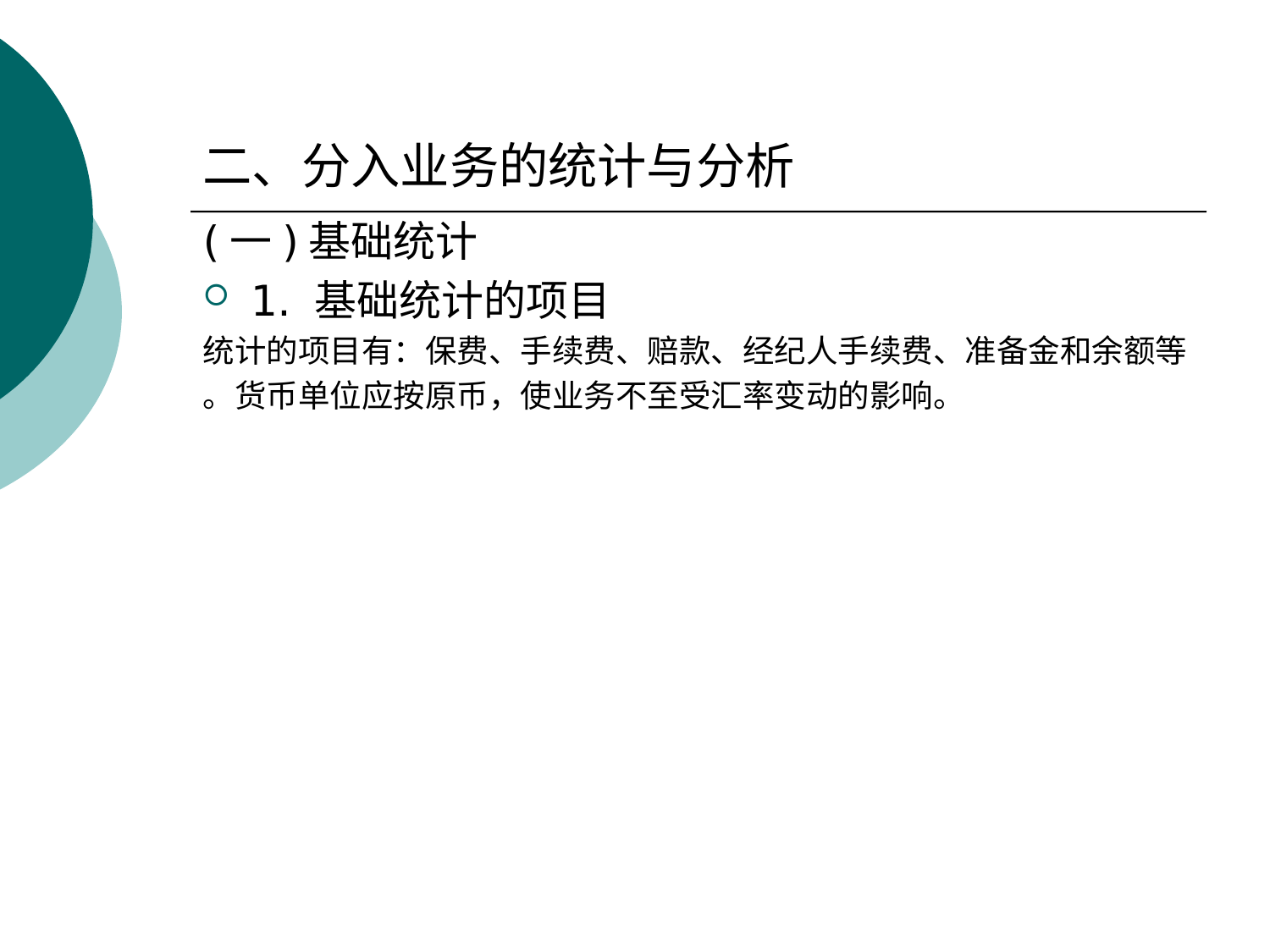

# 二、分入业务的统计与分析
(一)基础统计
1. 基础统计的项目
统计的项目有：保费、手续费、赔款、经纪人手续费、准备金和余额等
。货币单位应按原币，使业务不至受汇率变动的影响。